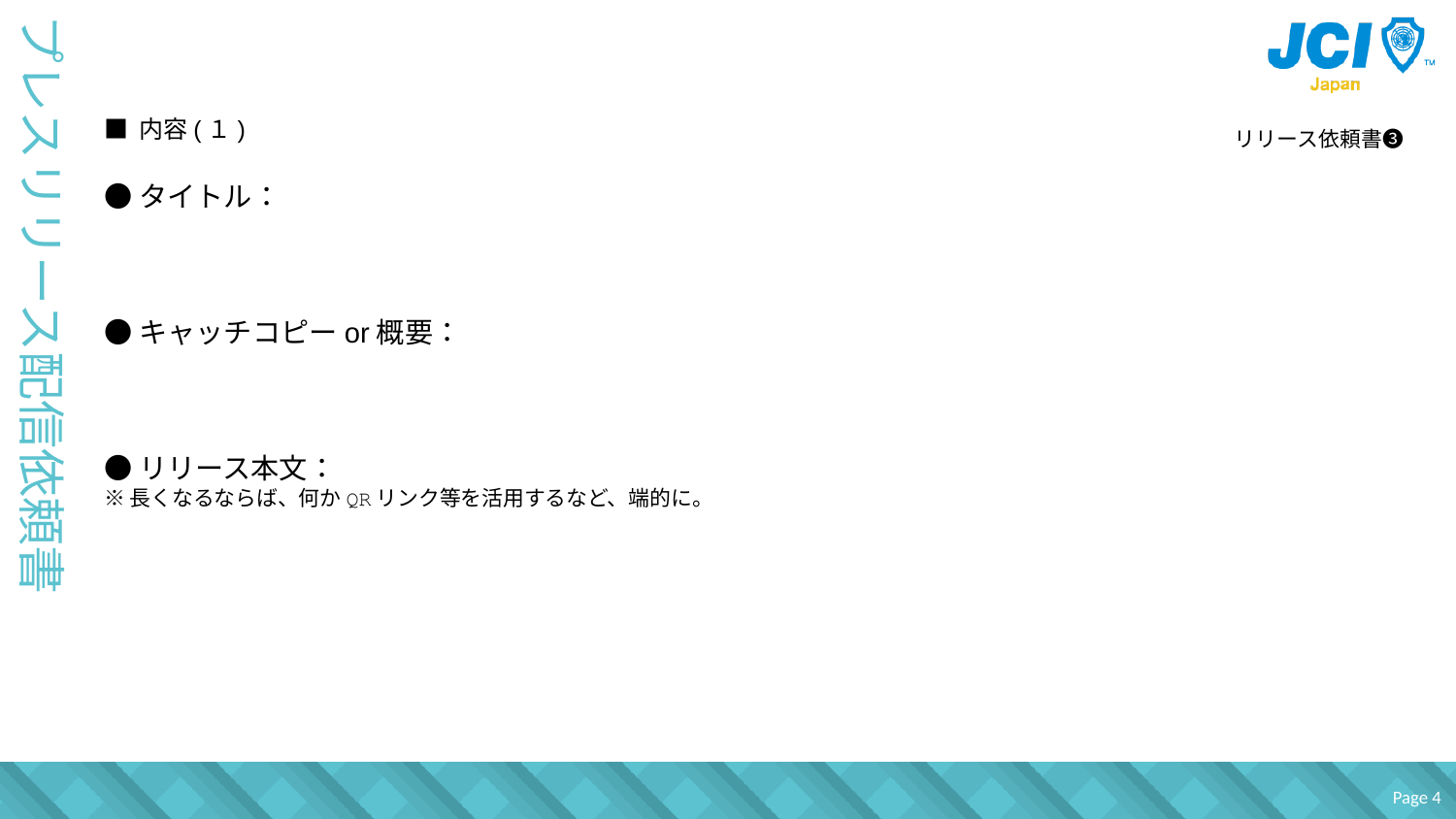

■ 内容(１)
リリース依頼書❸
●タイトル：

●キャッチコピーor概要：

●リリース本文：
※長くなるならば、何かQRリンク等を活用するなど、端的に。

# プレスリリース配信依頼書
Page 4